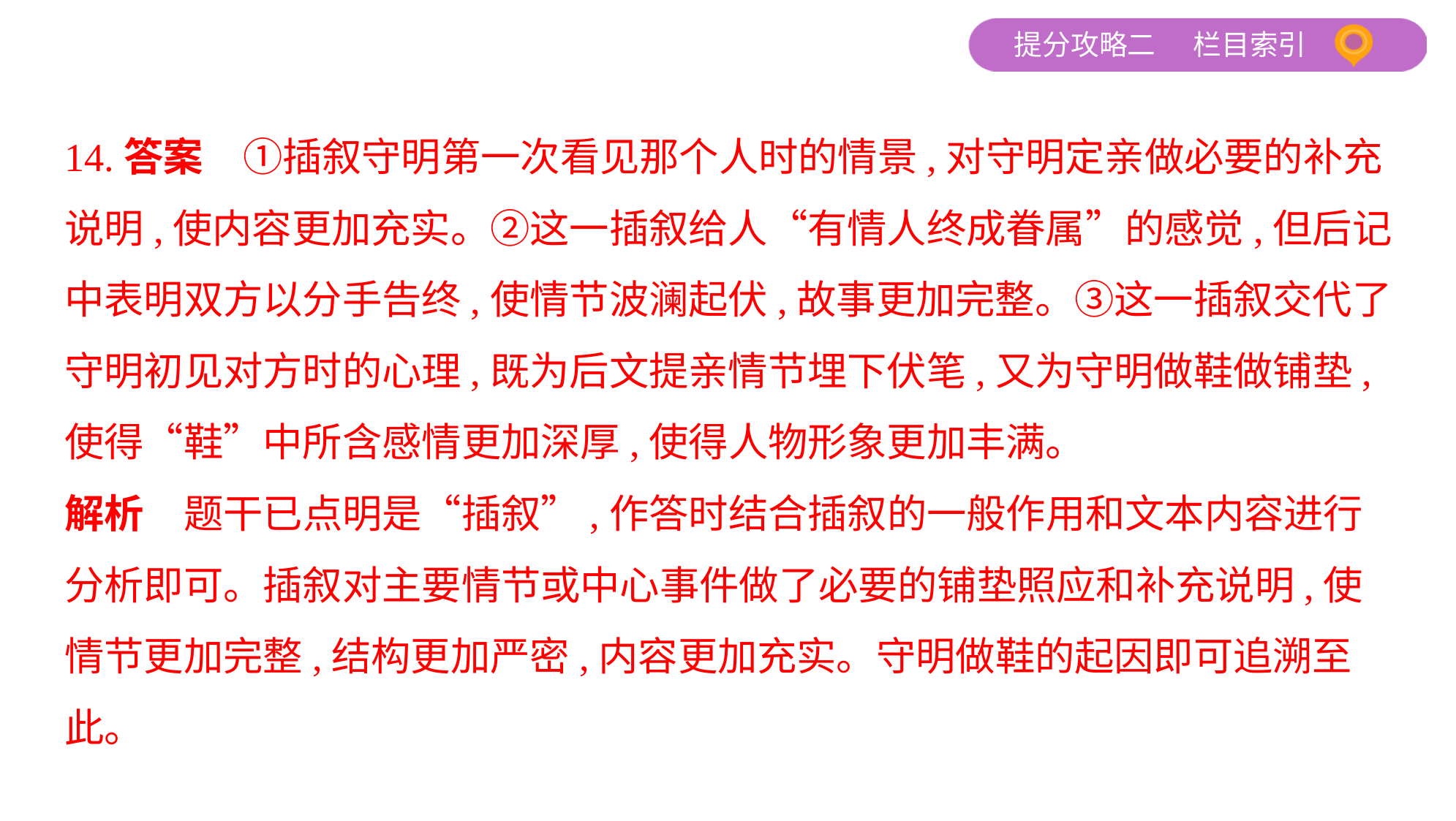

14.答案　①插叙守明第一次看见那个人时的情景,对守明定亲做必要的补充
说明,使内容更加充实。②这一插叙给人“有情人终成眷属”的感觉,但后记
中表明双方以分手告终,使情节波澜起伏,故事更加完整。③这一插叙交代了
守明初见对方时的心理,既为后文提亲情节埋下伏笔,又为守明做鞋做铺垫,
使得“鞋”中所含感情更加深厚,使得人物形象更加丰满。
解析　题干已点明是“插叙”,作答时结合插叙的一般作用和文本内容进行
分析即可。插叙对主要情节或中心事件做了必要的铺垫照应和补充说明,使
情节更加完整,结构更加严密,内容更加充实。守明做鞋的起因即可追溯至
此。